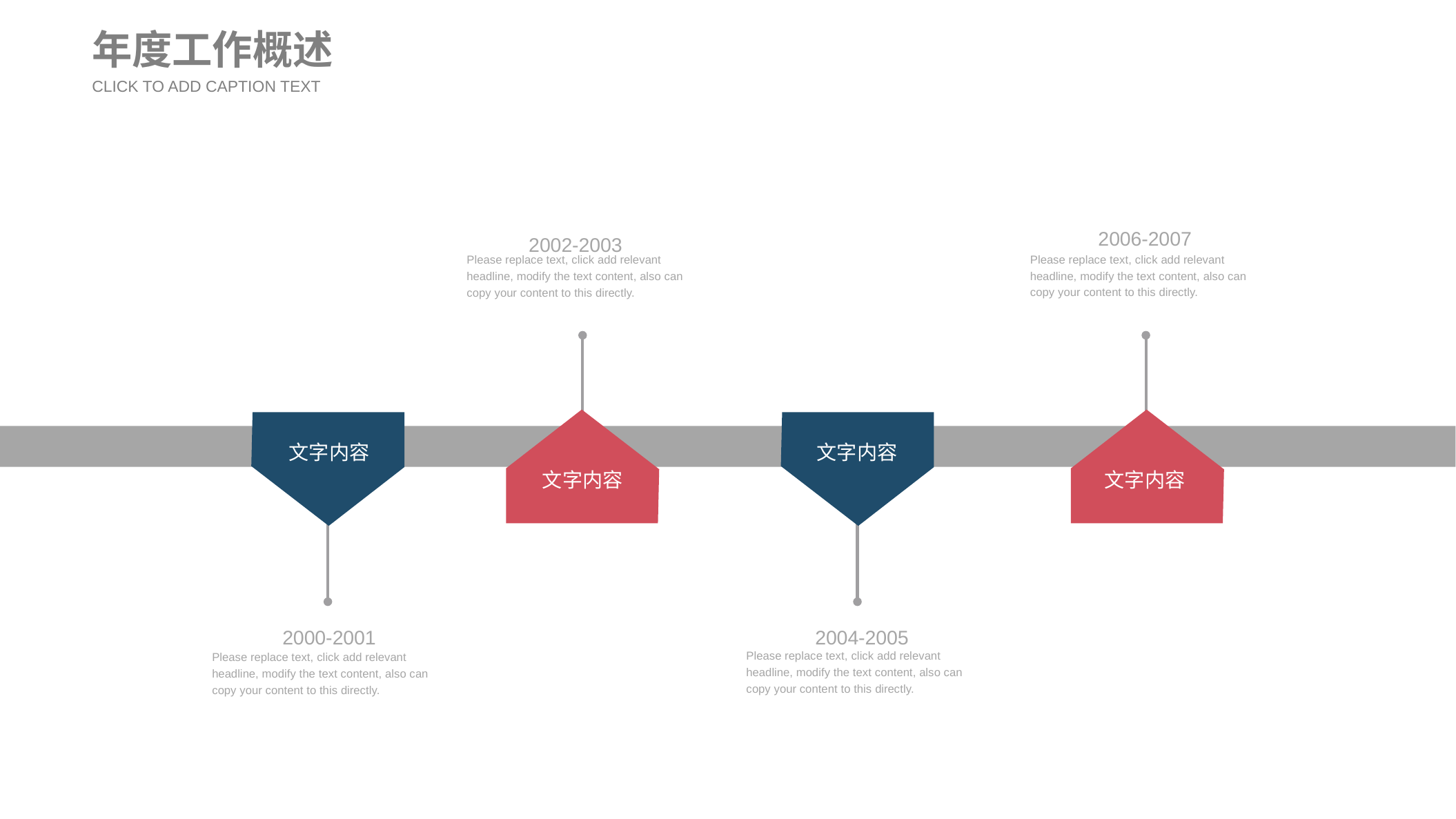

年度工作概述
CLICK TO ADD CAPTION TEXT
2006-2007
Please replace text, click add relevant headline, modify the text content, also can copy your content to this directly.

文字内容
2002-2003
Please replace text, click add relevant headline, modify the text content, also can copy your content to this directly.

文字内容

文字内容

2000-2001
Please replace text, click add relevant headline, modify the text content, also can copy your content to this directly.

文字内容

2004-2005
Please replace text, click add relevant headline, modify the text content, also can copy your content to this directly.